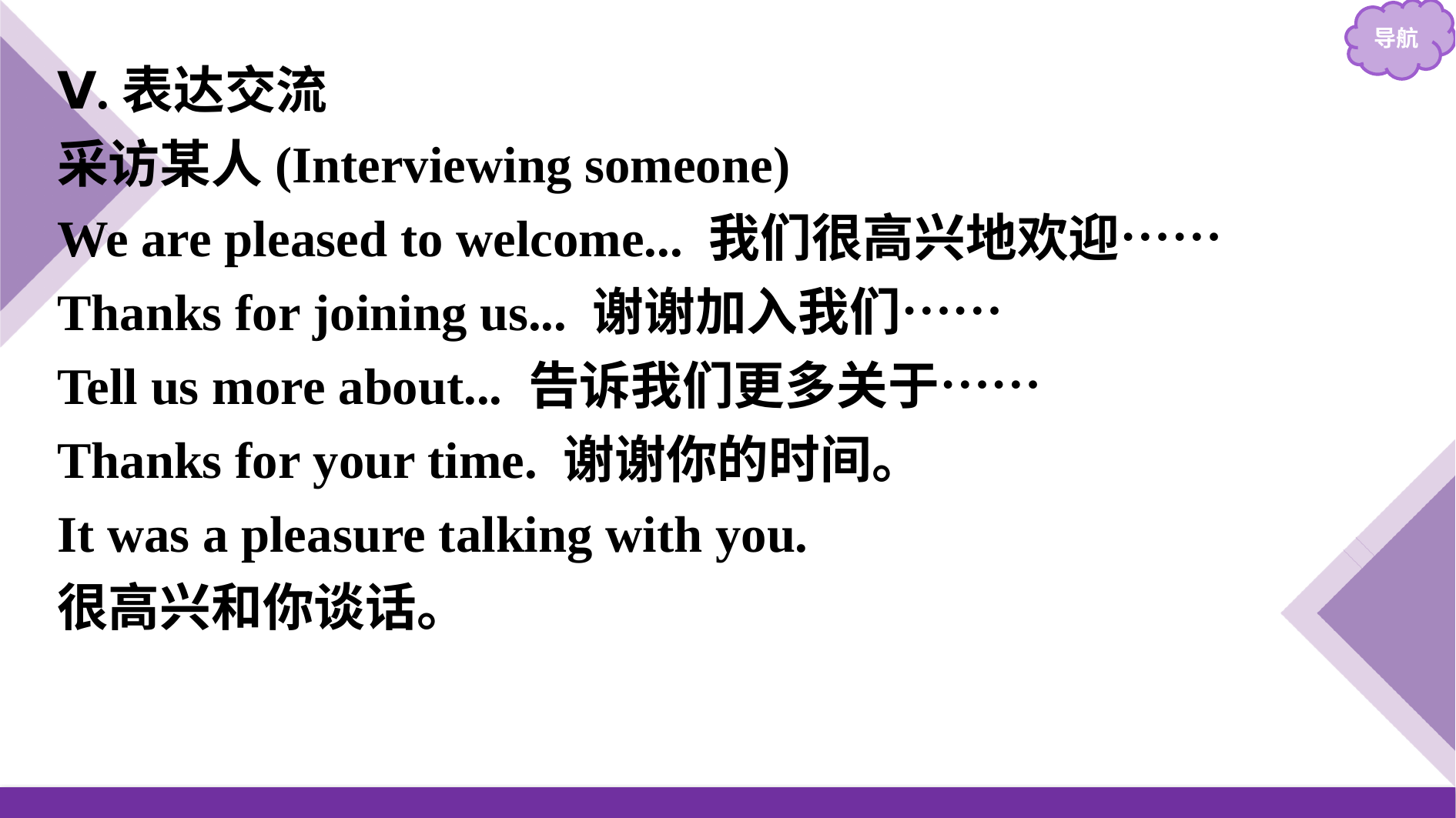

Ⅴ.表达交流
采访某人(Interviewing someone)
We are pleased to welcome... 我们很高兴地欢迎……
Thanks for joining us... 谢谢加入我们……
Tell us more about... 告诉我们更多关于……
Thanks for your time. 谢谢你的时间。
It was a pleasure talking with you.
很高兴和你谈话。